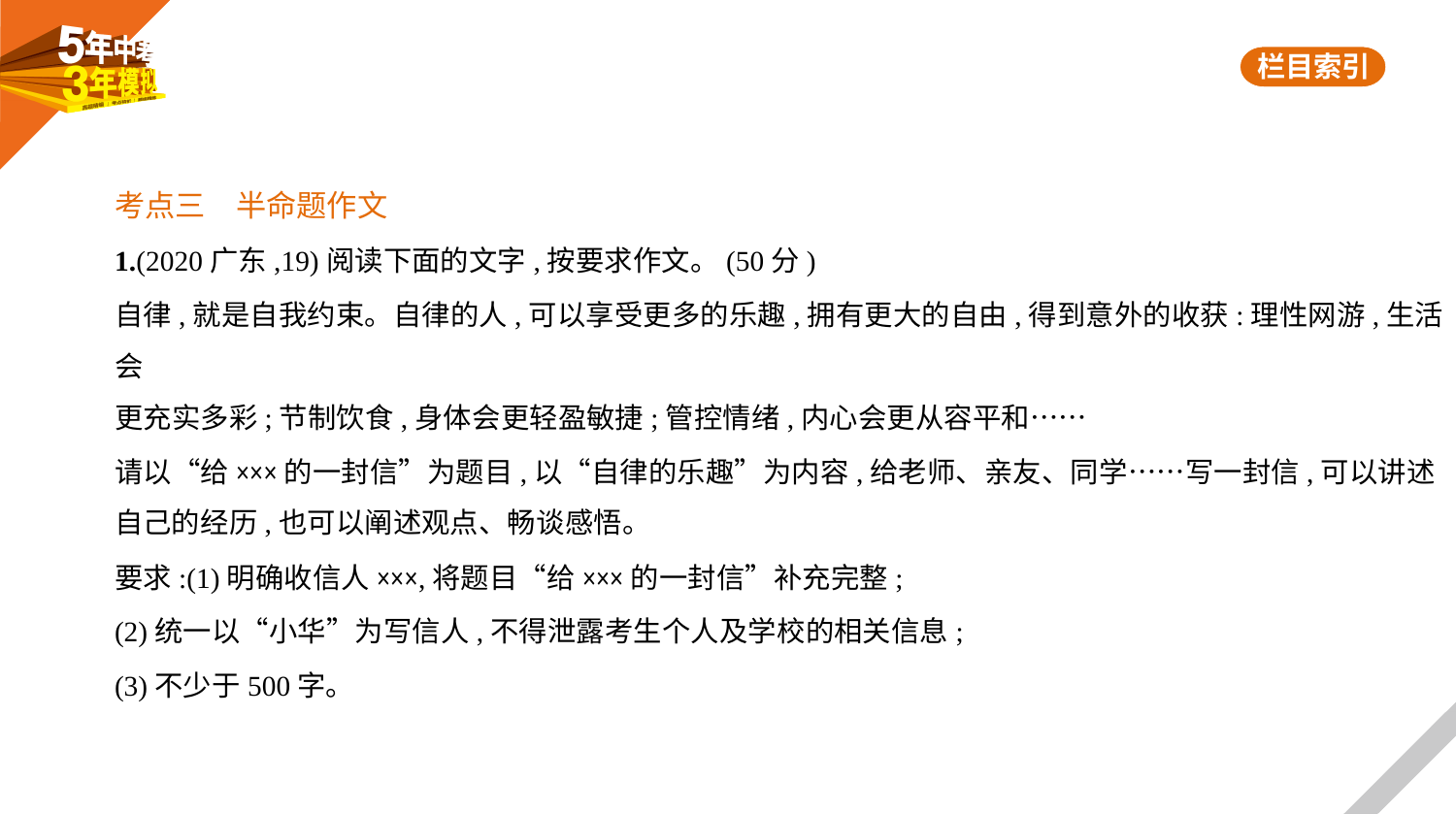

考点三　半命题作文
1.(2020广东,19)阅读下面的文字,按要求作文。(50分)
自律,就是自我约束。自律的人,可以享受更多的乐趣,拥有更大的自由,得到意外的收获:理性网游,生活会
更充实多彩;节制饮食,身体会更轻盈敏捷;管控情绪,内心会更从容平和……
请以“给×××的一封信”为题目,以“自律的乐趣”为内容,给老师、亲友、同学……写一封信,可以讲述
自己的经历,也可以阐述观点、畅谈感悟。
要求:(1)明确收信人×××,将题目“给×××的一封信”补充完整;
(2)统一以“小华”为写信人,不得泄露考生个人及学校的相关信息;
(3)不少于500字。